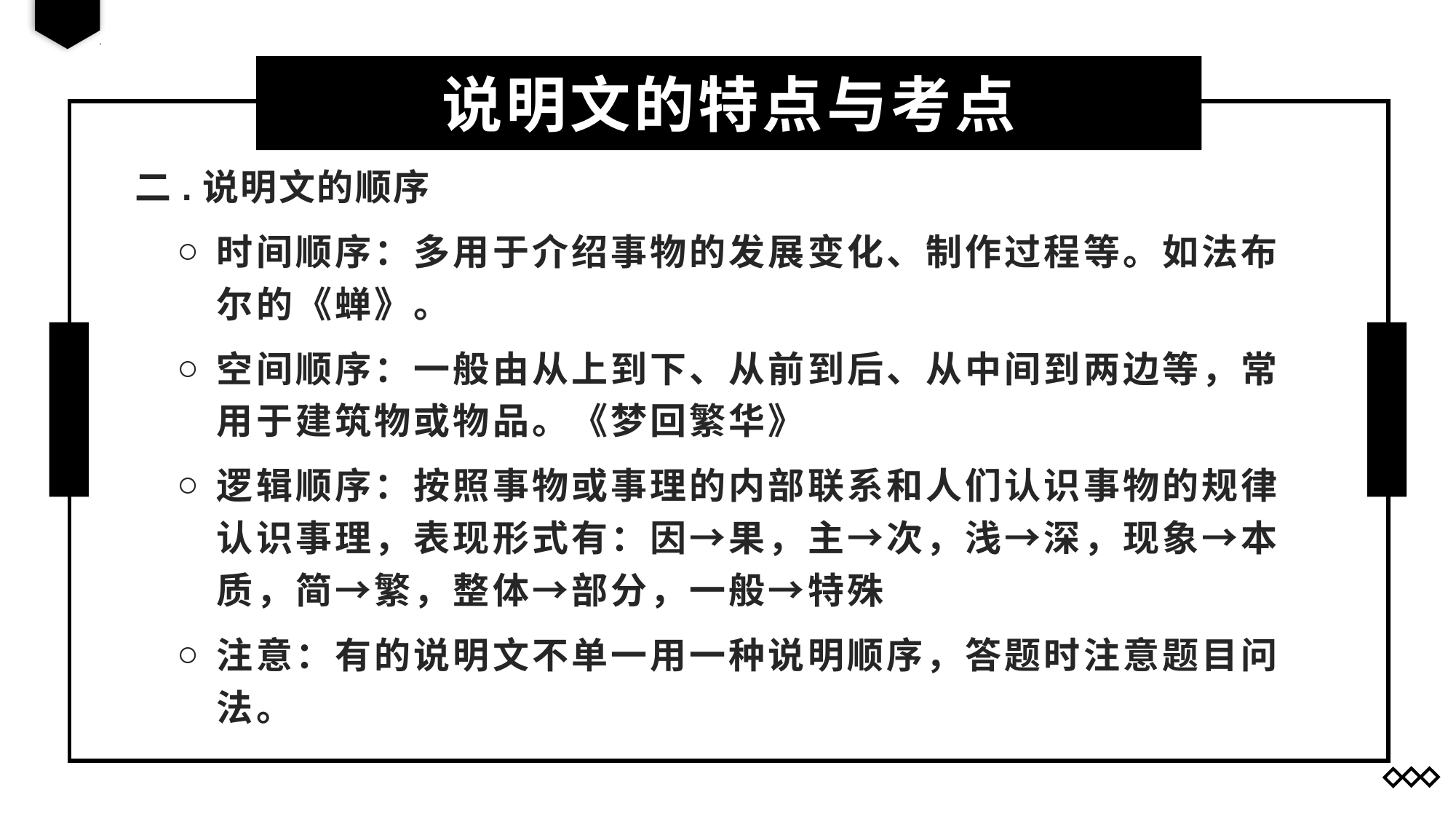

说明文的特点与考点

二.说明文的顺序
时间顺序：多用于介绍事物的发展变化、制作过程等。如法布尔的《蝉》。
空间顺序：一般由从上到下、从前到后、从中间到两边等，常用于建筑物或物品。《梦回繁华》
逻辑顺序：按照事物或事理的内部联系和人们认识事物的规律认识事理，表现形式有：因→果，主→次，浅→深，现象→本质，简→繁，整体→部分，一般→特殊
注意：有的说明文不单一用一种说明顺序，答题时注意题目问法。